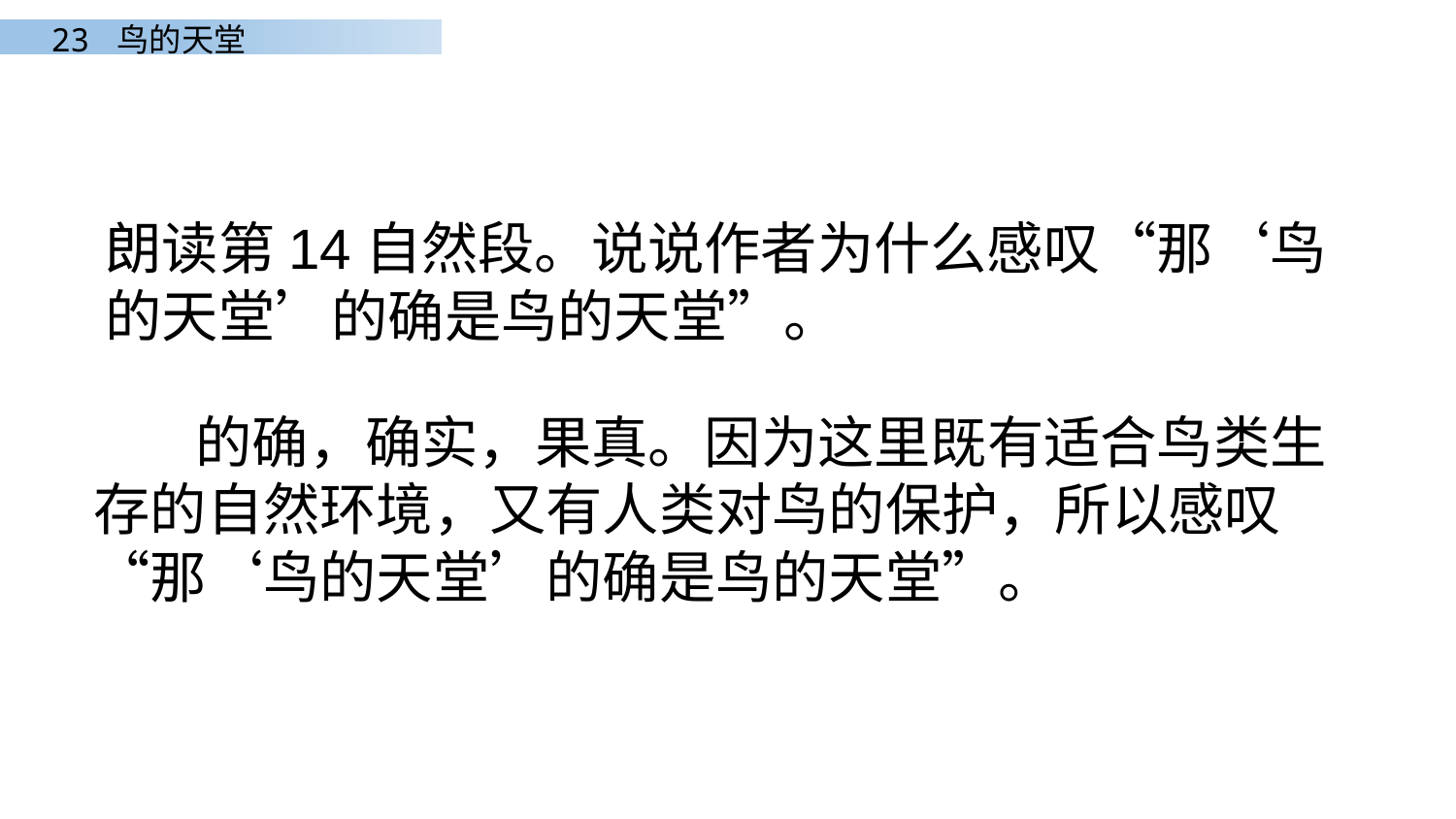

朗读第14自然段。说说作者为什么感叹“那‘鸟的天堂’的确是鸟的天堂”。
       的确，确实，果真。因为这里既有适合鸟类生存的自然环境，又有人类对鸟的保护，所以感叹“那‘鸟的天堂’的确是鸟的天堂”。